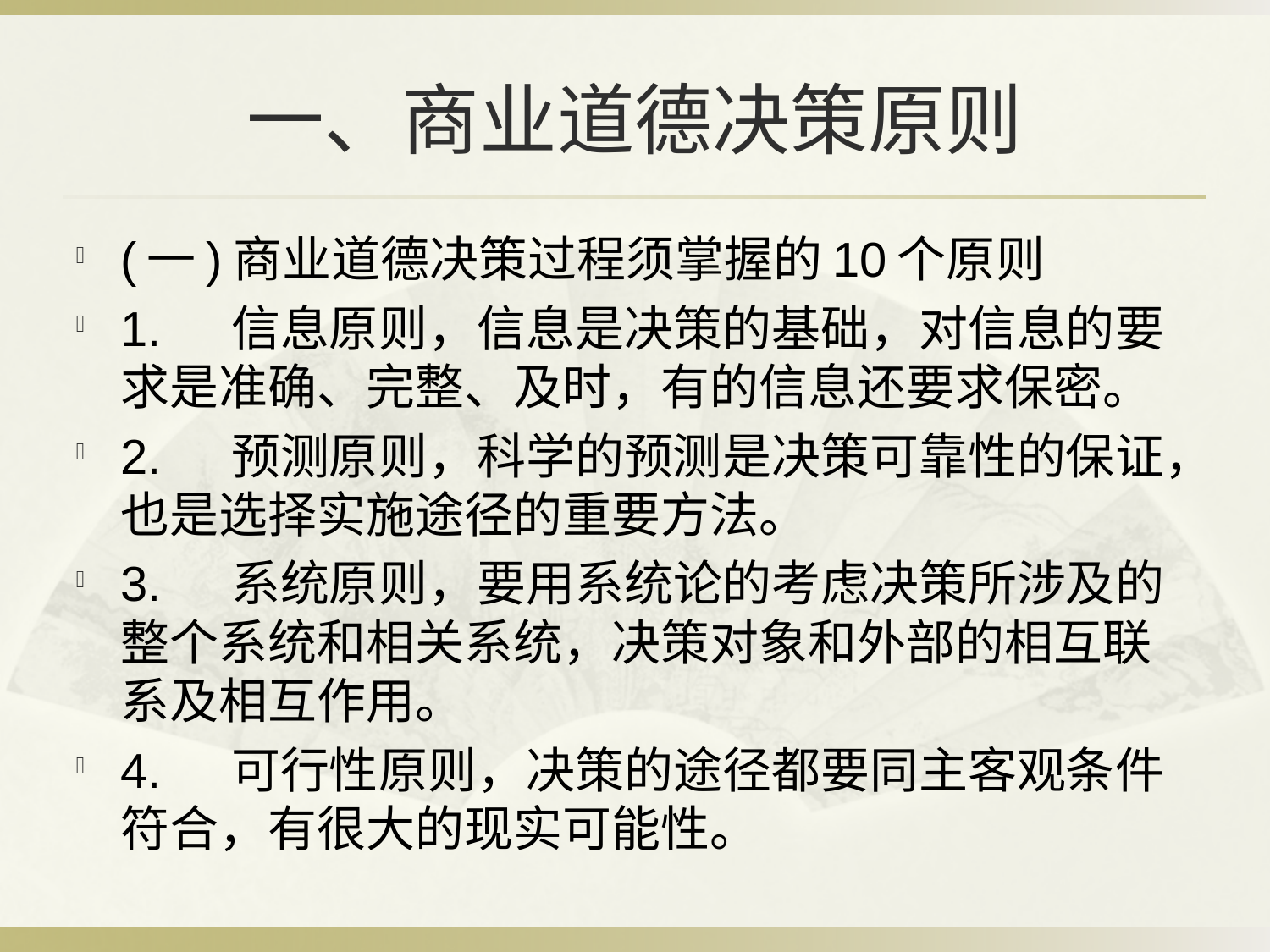

# 一、商业道德决策原则
(一)商业道德决策过程须掌握的10个原则
1.	信息原则，信息是决策的基础，对信息的要求是准确、完整、及时，有的信息还要求保密。
2.	预测原则，科学的预测是决策可靠性的保证，也是选择实施途径的重要方法。
3.	系统原则，要用系统论的考虑决策所涉及的整个系统和相关系统，决策对象和外部的相互联系及相互作用。
4.	可行性原则，决策的途径都要同主客观条件符合，有很大的现实可能性。